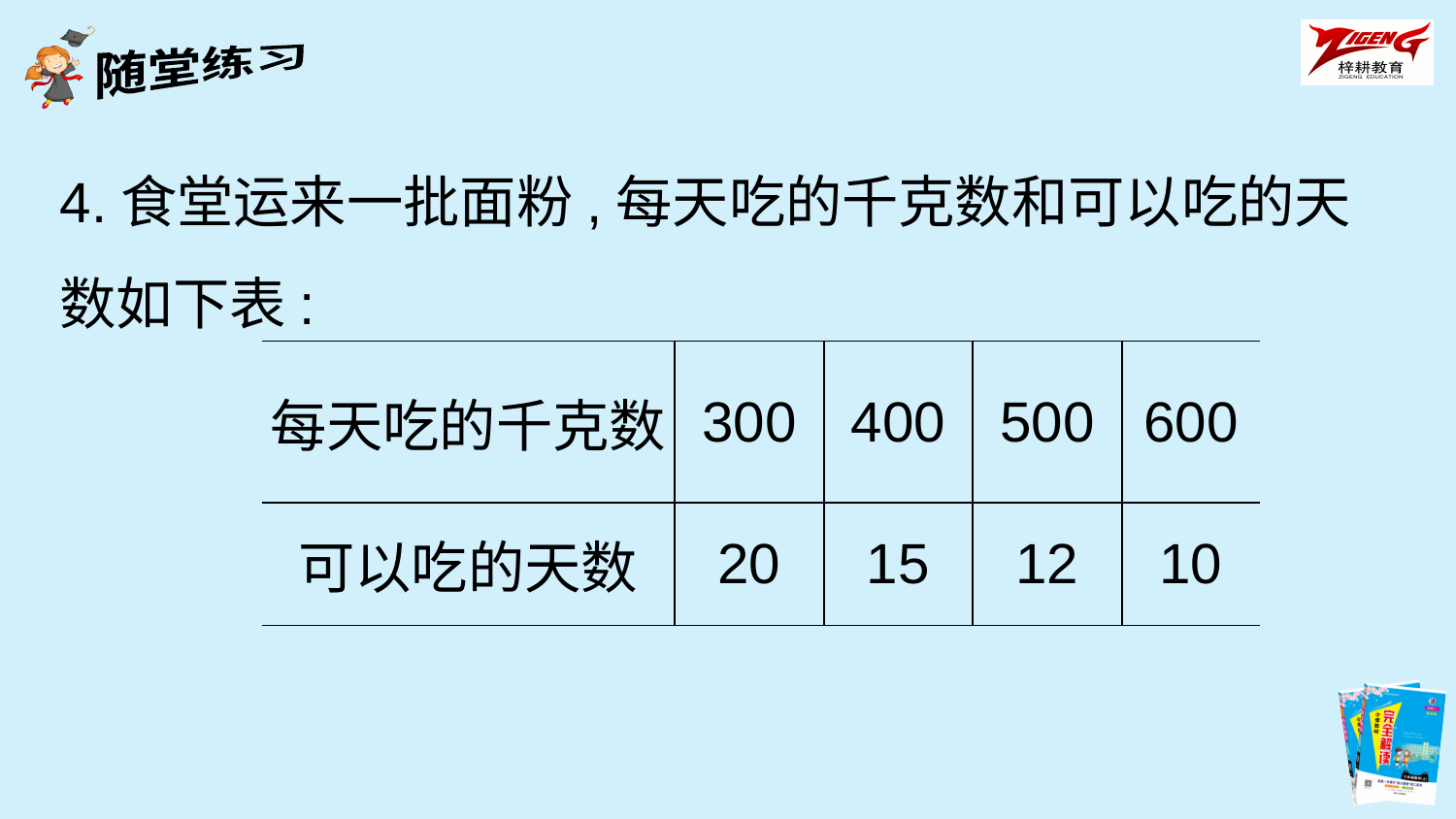

4.食堂运来一批面粉,每天吃的千克数和可以吃的天数如下表:
| 每天吃的千克数 | 300 | 400 | 500 | 600 |
| --- | --- | --- | --- | --- |
| 可以吃的天数 | 20 | 15 | 12 | 10 |